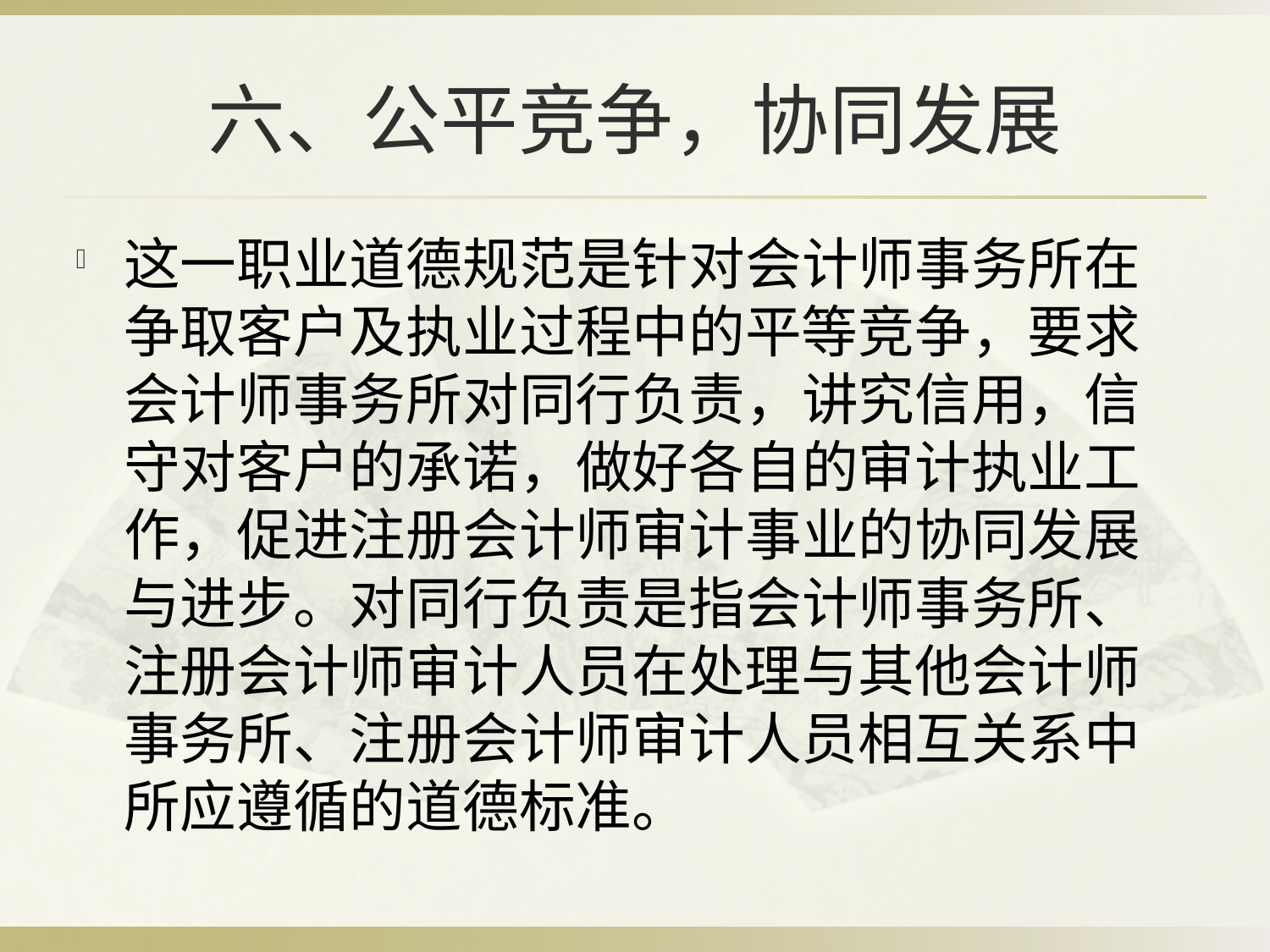

# 六、公平竞争，协同发展
这一职业道德规范是针对会计师事务所在争取客户及执业过程中的平等竞争，要求会计师事务所对同行负责，讲究信用，信守对客户的承诺，做好各自的审计执业工作，促进注册会计师审计事业的协同发展与进步。对同行负责是指会计师事务所、注册会计师审计人员在处理与其他会计师事务所、注册会计师审计人员相互关系中所应遵循的道德标准。